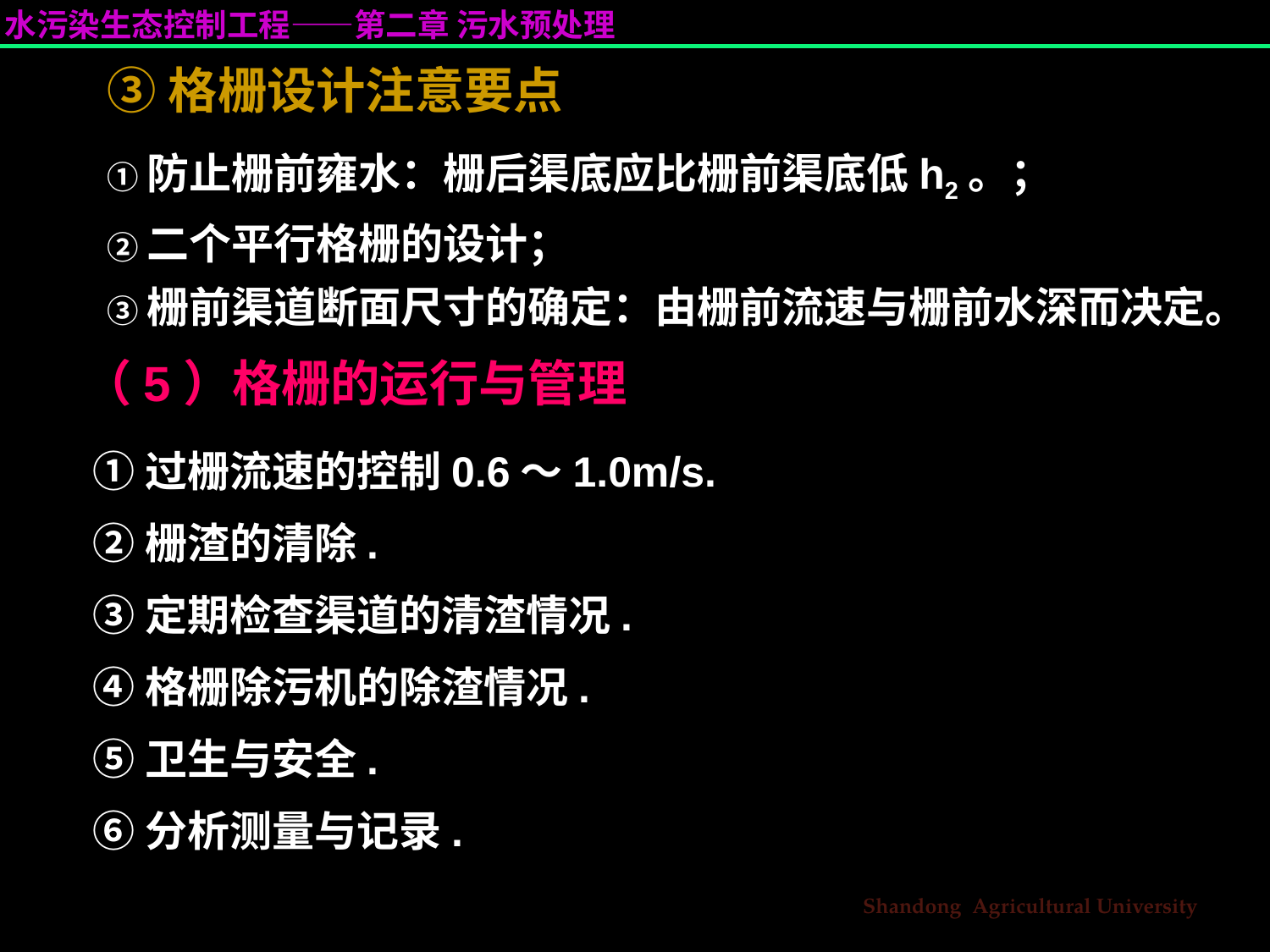

③格栅设计注意要点
①防止栅前雍水：栅后渠底应比栅前渠底低h2。；
②二个平行格栅的设计；
③栅前渠道断面尺寸的确定：由栅前流速与栅前水深而决定。
（5）格栅的运行与管理
①过栅流速的控制0.6～1.0m/s.
②栅渣的清除.
③定期检查渠道的清渣情况.
④格栅除污机的除渣情况.
⑤卫生与安全.
⑥分析测量与记录.